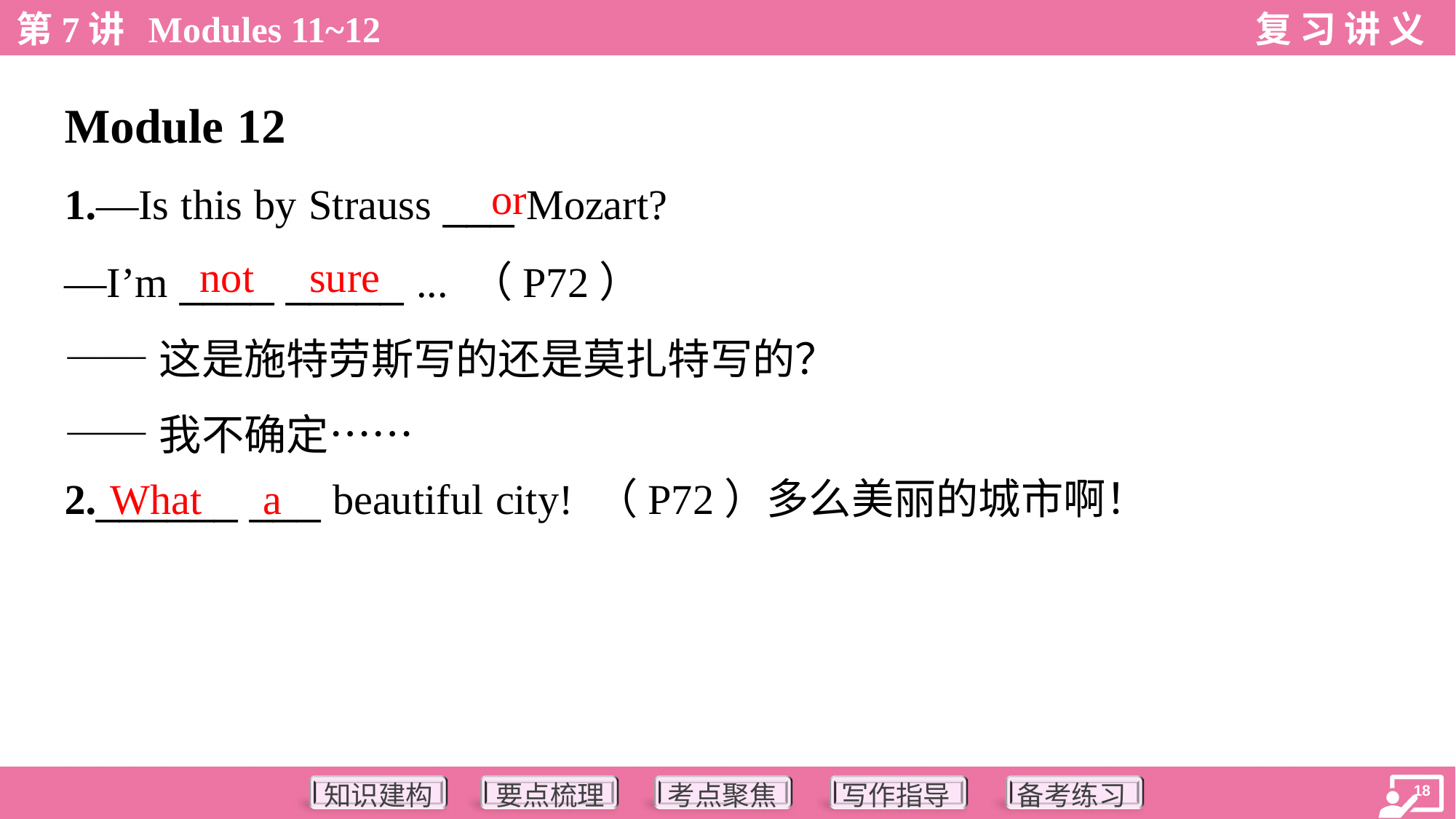

Module 12
or
1.—Is this by Strauss ___ Mozart?
—I’m ____ _____ ... （P72）
——这是施特劳斯写的还是莫扎特写的？
——我不确定……
not
sure
What
a
2.______ ___ beautiful city! （P72）多么美丽的城市啊！